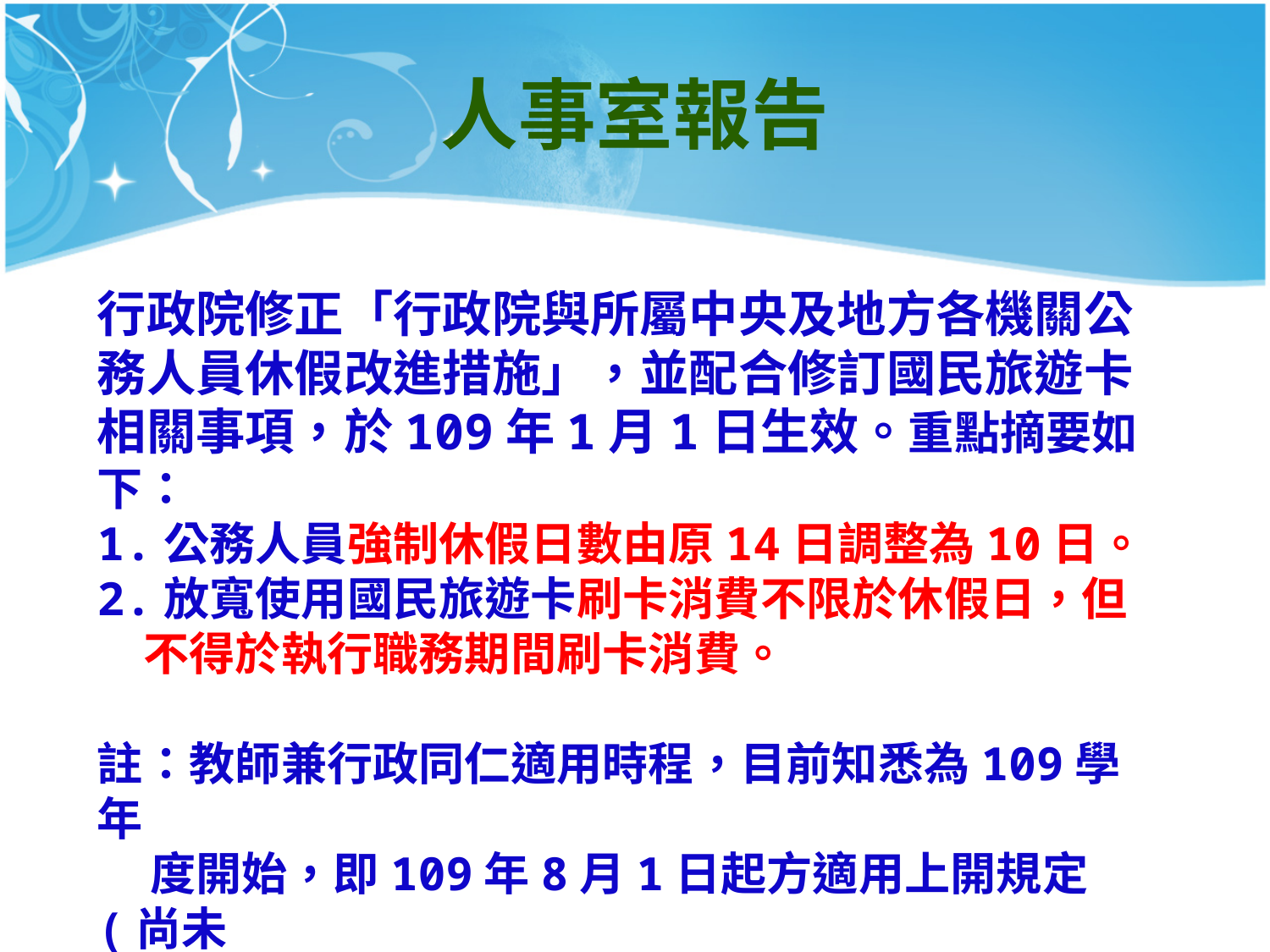

# 人事室報告

行政院修正「行政院與所屬中央及地方各機關公務人員休假改進措施」，並配合修訂國民旅遊卡相關事項，於109年1月1日生效。重點摘要如下：
1.公務人員強制休假日數由原14日調整為10日。
2.放寬使用國民旅遊卡刷卡消費不限於休假日，但
　不得於執行職務期間刷卡消費。

註：教師兼行政同仁適用時程，目前知悉為109學年
    度開始，即109年8月1日起方適用上開規定(尚未
    接到公文)。